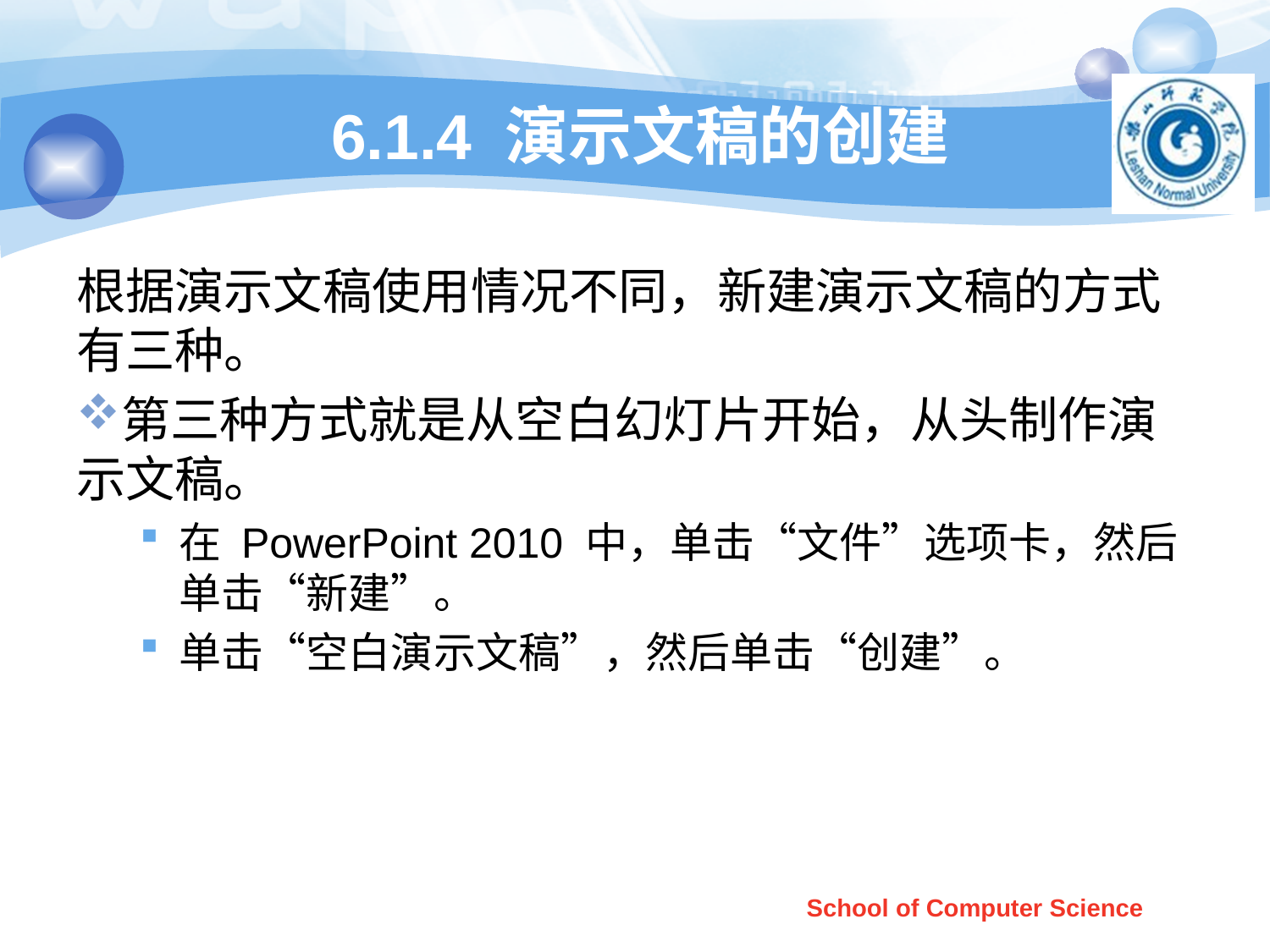

# 6.1.4 演示文稿的创建
根据演示文稿使用情况不同，新建演示文稿的方式有三种。
第三种方式就是从空白幻灯片开始，从头制作演示文稿。
在 PowerPoint 2010 中，单击“文件”选项卡，然后单击“新建”。
单击“空白演示文稿”，然后单击“创建”。

School of Computer Science